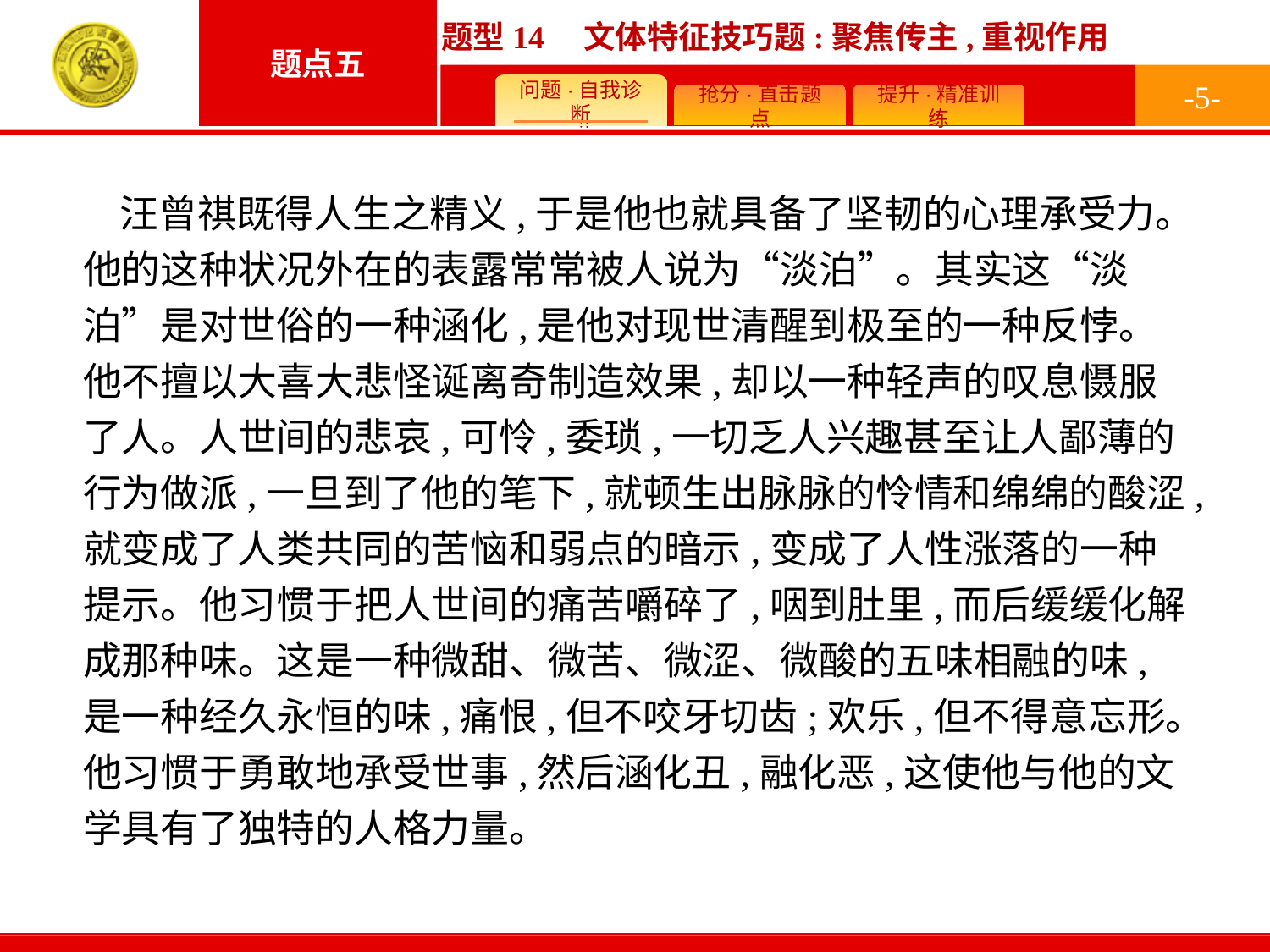

-5-
汪曾祺既得人生之精义,于是他也就具备了坚韧的心理承受力。他的这种状况外在的表露常常被人说为“淡泊”。其实这“淡泊”是对世俗的一种涵化,是他对现世清醒到极至的一种反悖。他不擅以大喜大悲怪诞离奇制造效果,却以一种轻声的叹息慑服了人。人世间的悲哀,可怜,委琐,一切乏人兴趣甚至让人鄙薄的行为做派,一旦到了他的笔下,就顿生出脉脉的怜情和绵绵的酸涩,就变成了人类共同的苦恼和弱点的暗示,变成了人性涨落的一种提示。他习惯于把人世间的痛苦嚼碎了,咽到肚里,而后缓缓化解成那种味。这是一种微甜、微苦、微涩、微酸的五味相融的味,是一种经久永恒的味,痛恨,但不咬牙切齿;欢乐,但不得意忘形。他习惯于勇敢地承受世事,然后涵化丑,融化恶,这使他与他的文学具有了独特的人格力量。